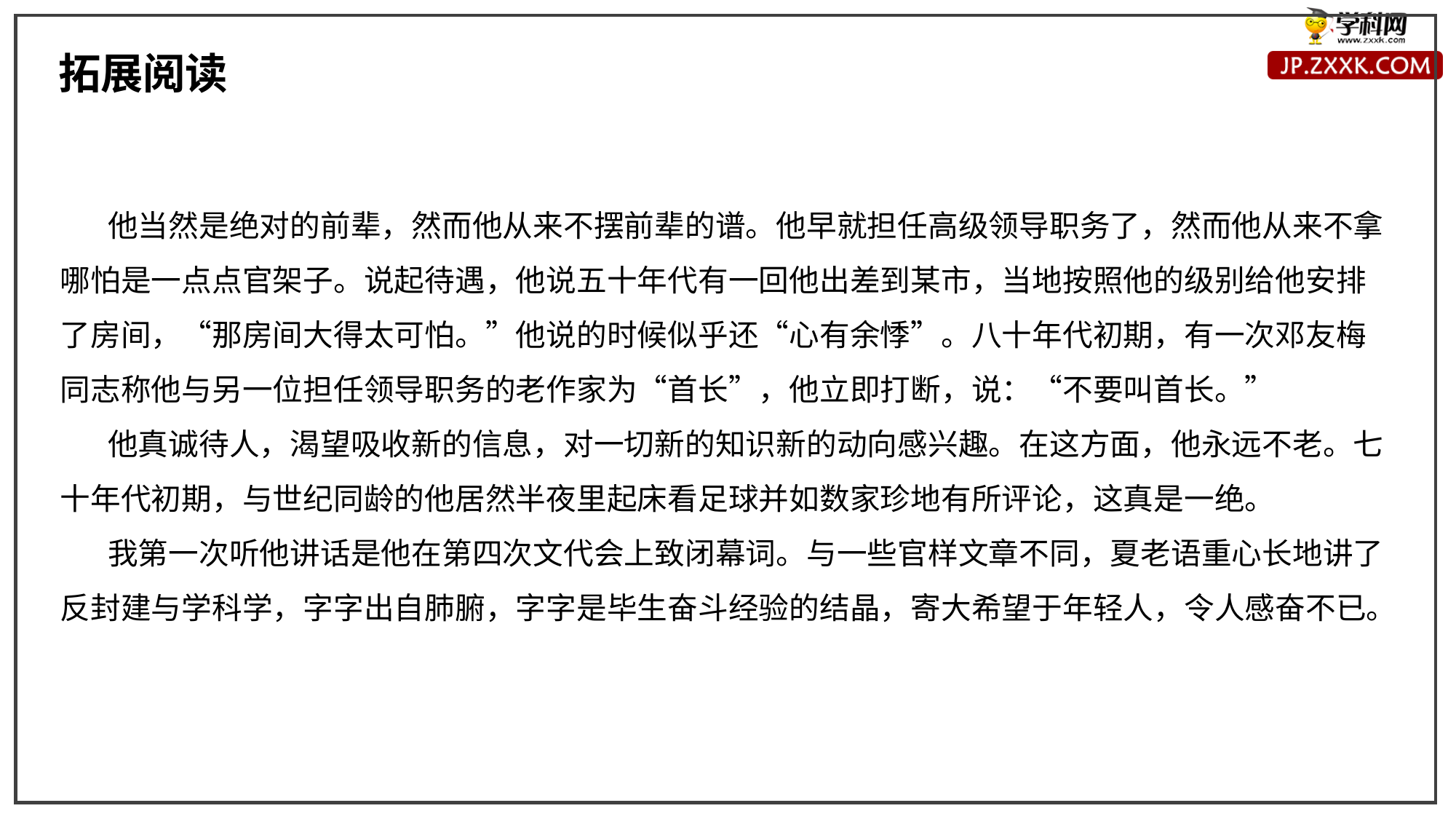

拓展阅读
      他当然是绝对的前辈，然而他从来不摆前辈的谱。他早就担任高级领导职务了，然而他从来不拿哪怕是一点点官架子。说起待遇，他说五十年代有一回他出差到某市，当地按照他的级别给他安排了房间，“那房间大得太可怕。”他说的时候似乎还“心有余悸”。八十年代初期，有一次邓友梅同志称他与另一位担任领导职务的老作家为“首长”，他立即打断，说：“不要叫首长。”
      他真诚待人，渴望吸收新的信息，对一切新的知识新的动向感兴趣。在这方面，他永远不老。七十年代初期，与世纪同龄的他居然半夜里起床看足球并如数家珍地有所评论，这真是一绝。
      我第一次听他讲话是他在第四次文代会上致闭幕词。与一些官样文章不同，夏老语重心长地讲了反封建与学科学，字字出自肺腑，字字是毕生奋斗经验的结晶，寄大希望于年轻人，令人感奋不已。